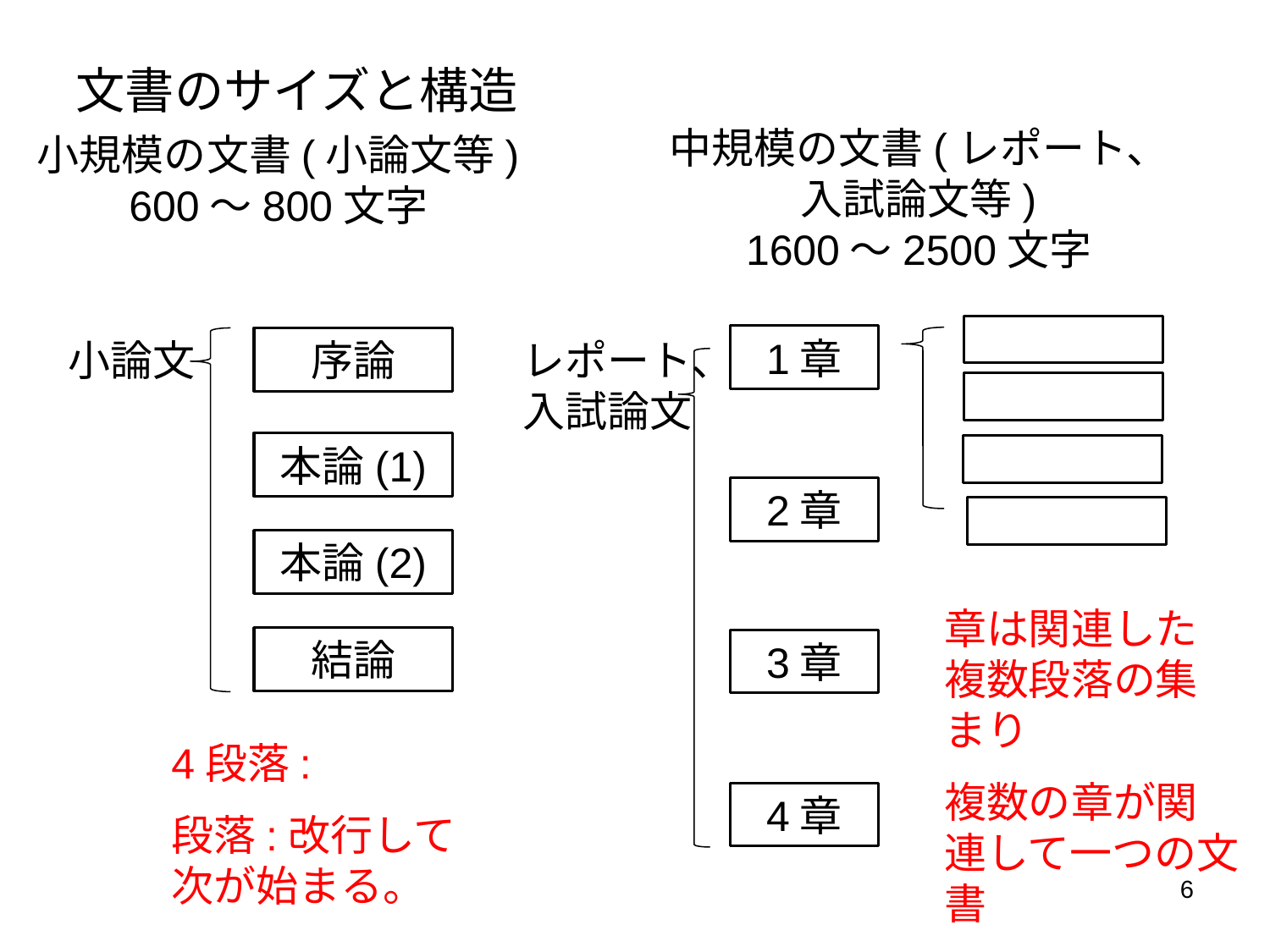

文書のサイズと構造
中規模の文書(レポート、
入試論文等)
1600～2500文字
小規模の文書(小論文等)
600～800文字

1章

小論文

序論
レポート、入試論文

本論(1)

2章

本論(2)
章は関連した複数段落の集まり
複数の章が関連して一つの文書
結論
3章
4段落:
段落:改行して次が始まる。
4章
6